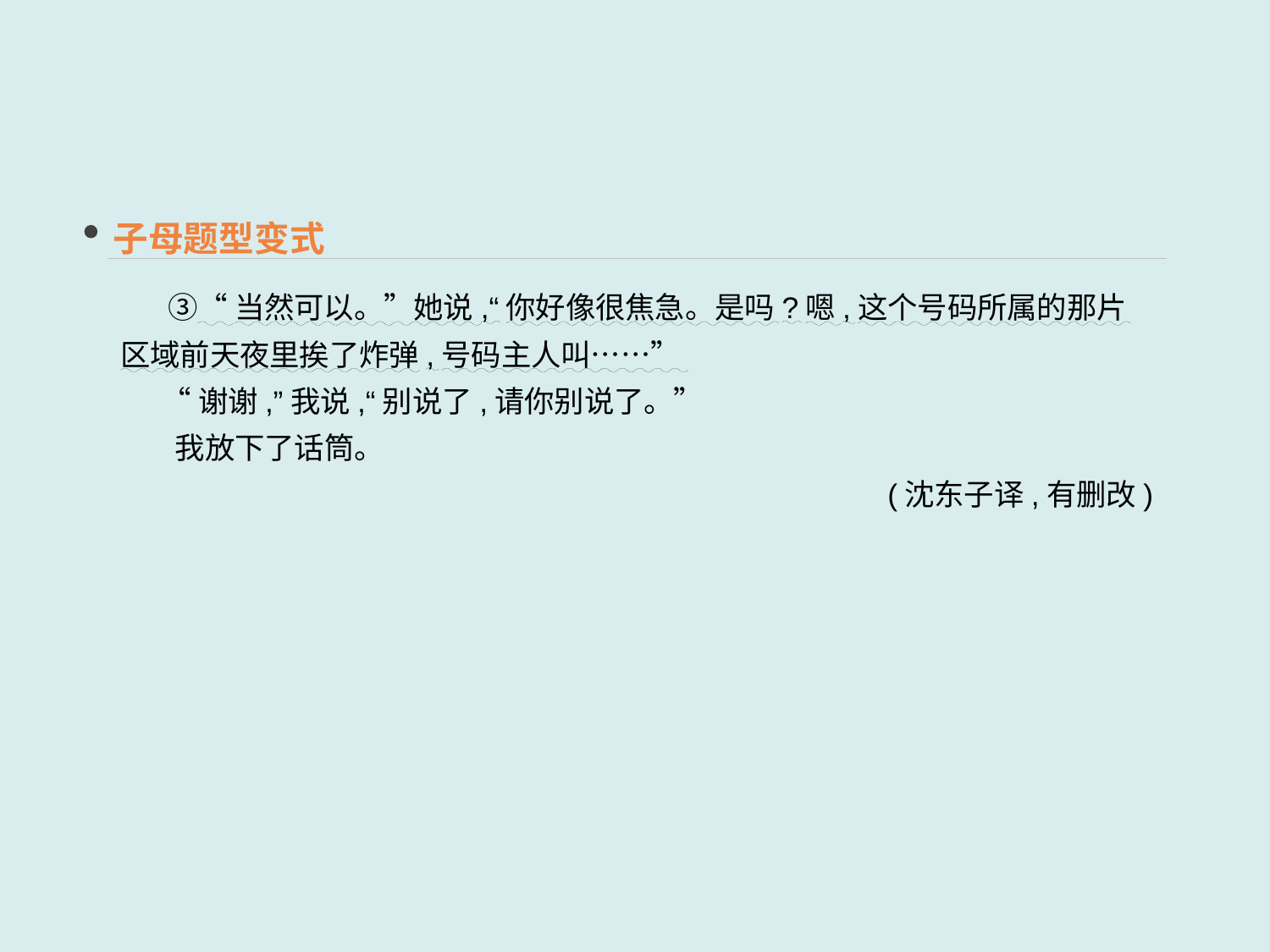

子母题型变式

       ③“当然可以。”她说,“你好像很焦急。是吗?嗯,这个号码所属的那片区域前天夜里挨了炸弹,号码主人叫……”
      “谢谢,”我说,“别说了,请你别说了。”
       我放下了话筒。
(沈东子译,有删改)